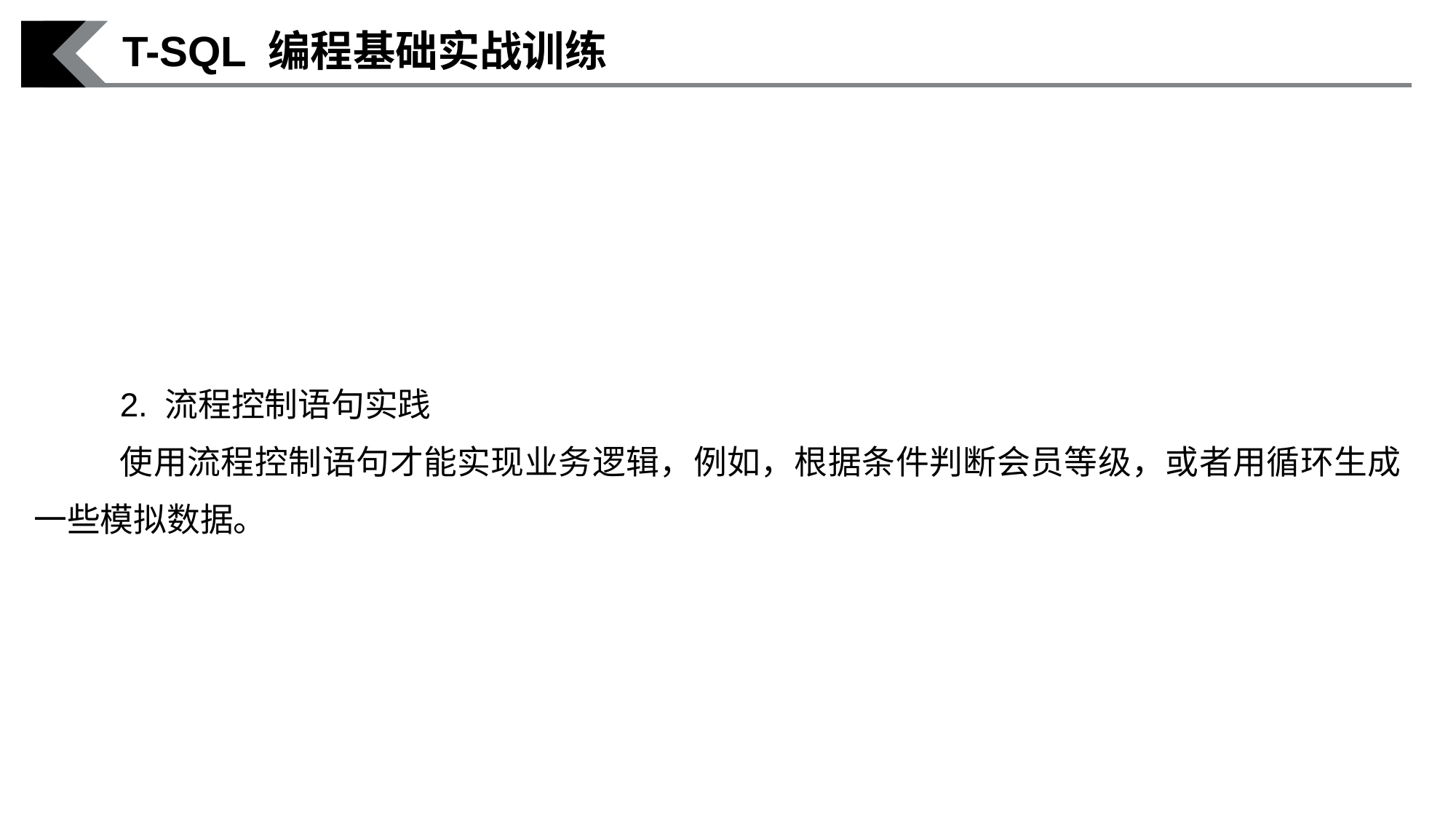

T-SQL 编程基础实战训练
2. 流程控制语句实践
使用流程控制语句才能实现业务逻辑，例如，根据条件判断会员等级，或者用循环生成一些模拟数据。